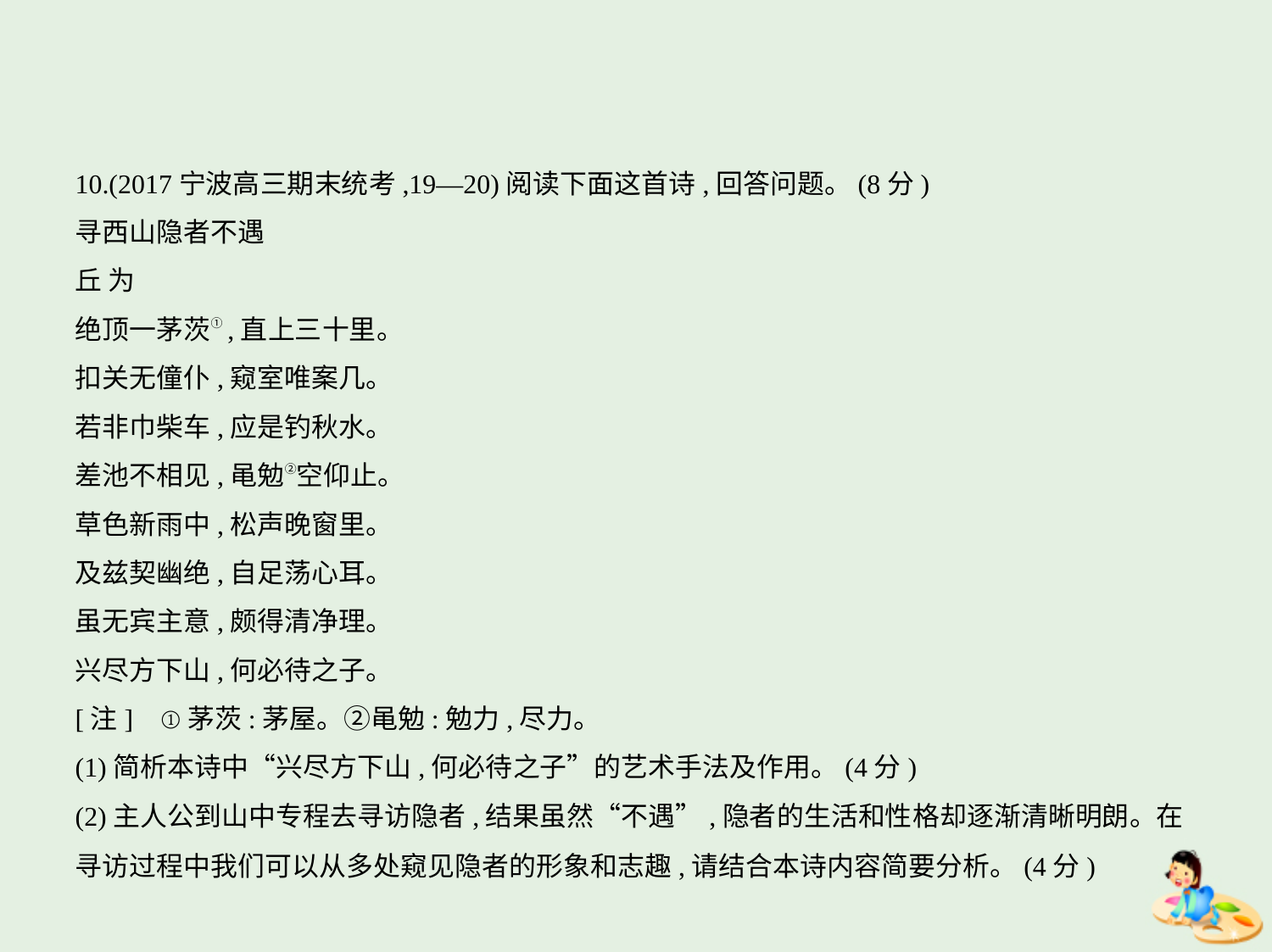

10.(2017宁波高三期末统考,19—20)阅读下面这首诗,回答问题。(8分)
寻西山隐者不遇
丘 为
绝顶一茅茨①,直上三十里。
扣关无僮仆,窥室唯案几。
若非巾柴车,应是钓秋水。
差池不相见,黾勉②空仰止。
草色新雨中,松声晚窗里。
及兹契幽绝,自足荡心耳。
虽无宾主意,颇得清净理。
兴尽方下山,何必待之子。
[注]    ①茅茨:茅屋。②黾勉:勉力,尽力。
(1)简析本诗中“兴尽方下山,何必待之子”的艺术手法及作用。(4分)
(2)主人公到山中专程去寻访隐者,结果虽然“不遇”,隐者的生活和性格却逐渐清晰明朗。在
寻访过程中我们可以从多处窥见隐者的形象和志趣,请结合本诗内容简要分析。(4分)